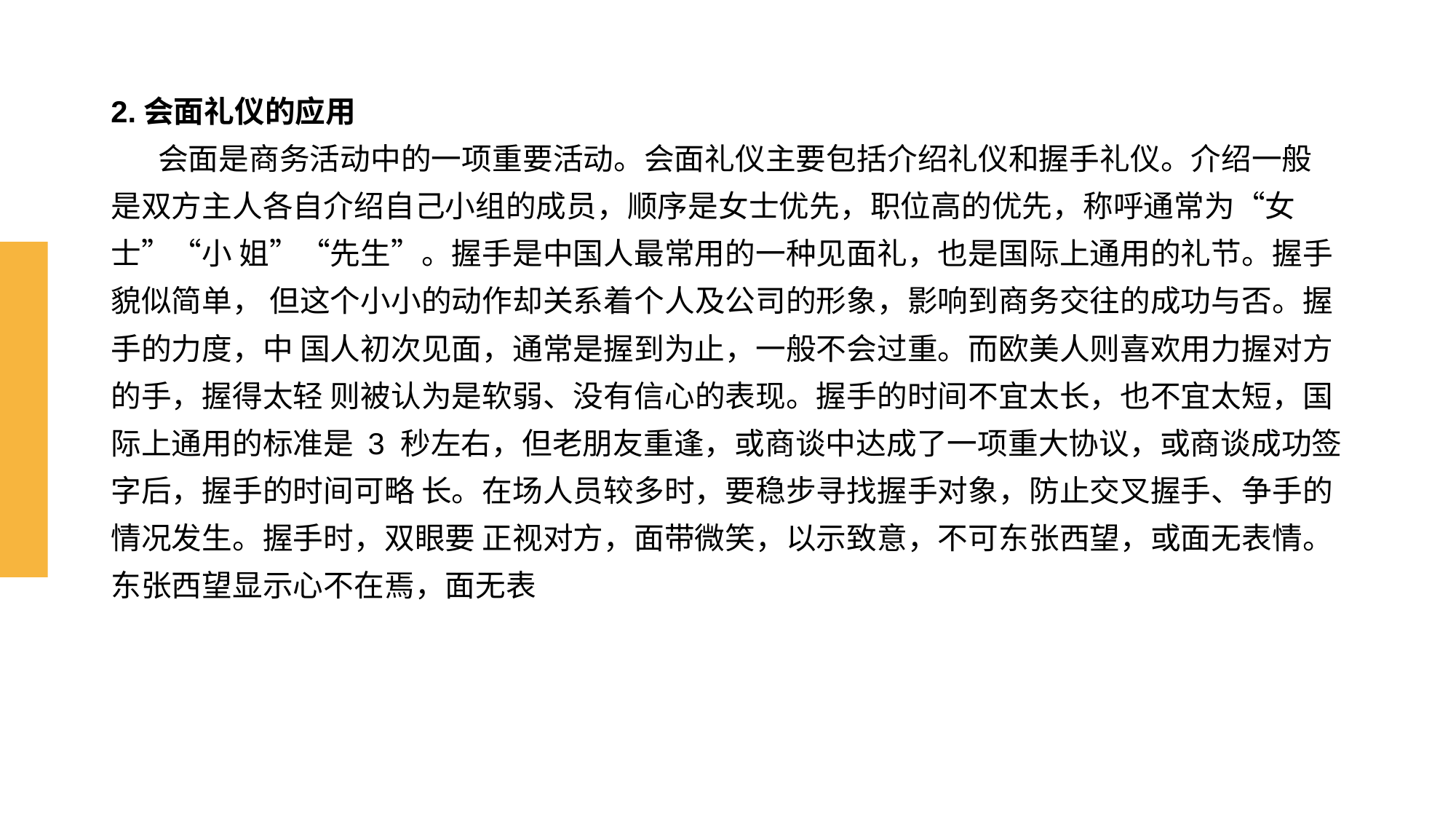

# 2.会面礼仪的应用 会面是商务活动中的一项重要活动。会面礼仪主要包括介绍礼仪和握手礼仪。介绍一般 是双方主人各自介绍自己小组的成员，顺序是女士优先，职位高的优先，称呼通常为“女士”“小 姐”“先生”。握手是中国人最常用的一种见面礼，也是国际上通用的礼节。握手貌似简单， 但这个小小的动作却关系着个人及公司的形象，影响到商务交往的成功与否。握手的力度，中 国人初次见面，通常是握到为止，一般不会过重。而欧美人则喜欢用力握对方的手，握得太轻 则被认为是软弱、没有信心的表现。握手的时间不宜太长，也不宜太短，国际上通用的标准是 3 秒左右，但老朋友重逢，或商谈中达成了一项重大协议，或商谈成功签字后，握手的时间可略 长。在场人员较多时，要稳步寻找握手对象，防止交叉握手、争手的情况发生。握手时，双眼要 正视对方，面带微笑，以示致意，不可东张西望，或面无表情。东张西望显示心不在焉，面无表